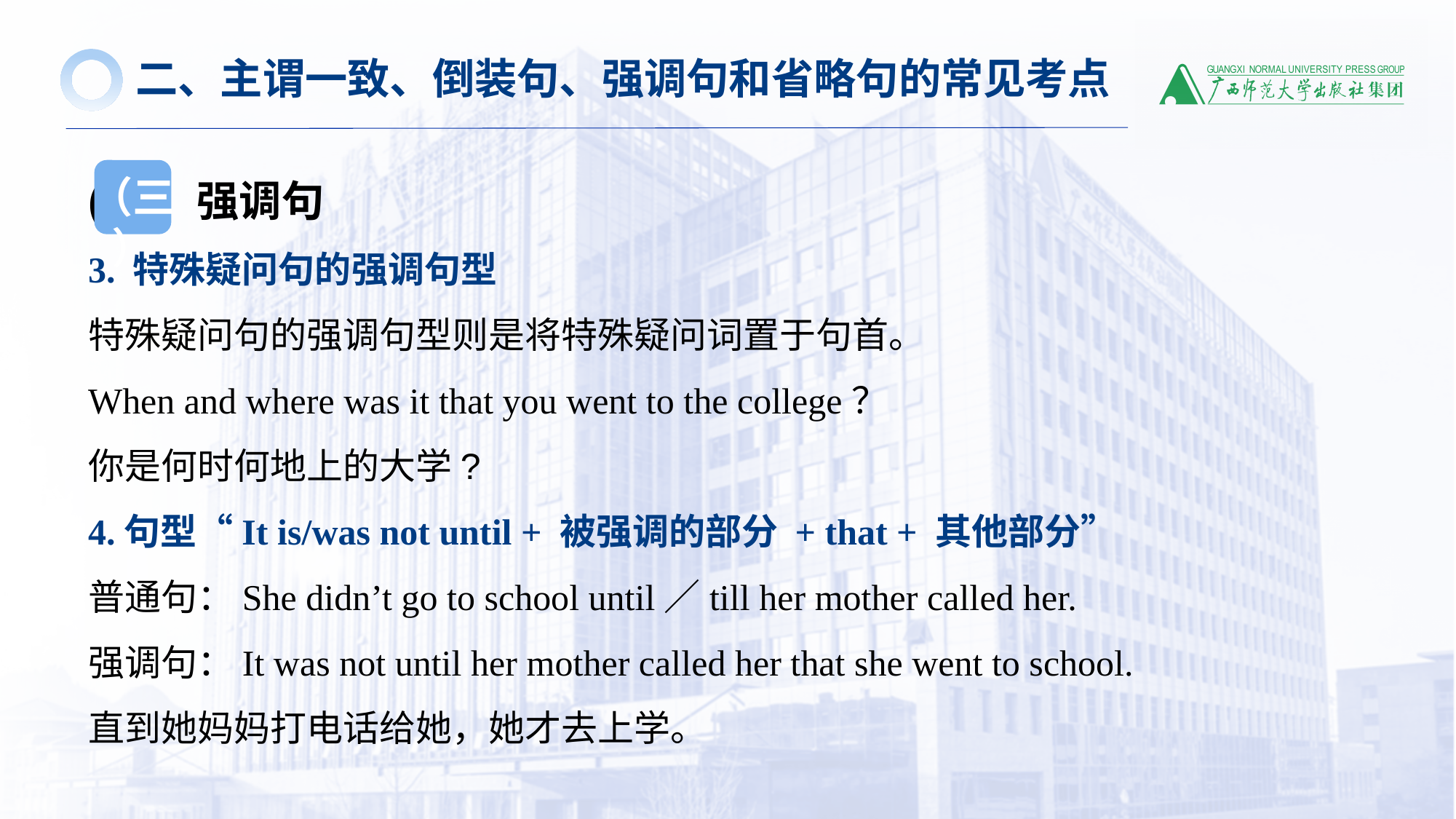

二、主谓一致、倒装句、强调句和省略句的常见考点

(三）强调句
3. 特殊疑问句的强调句型
特殊疑问句的强调句型则是将特殊疑问词置于句首。
When and where was it that you went to the college？
你是何时何地上的大学?
4.句型“It is/was not until + 被强调的部分 + that + 其他部分”
普通句：She didn’t go to school until／till her mother called her.
强调句：It was not until her mother called her that she went to school.
直到她妈妈打电话给她，她才去上学。

（三）